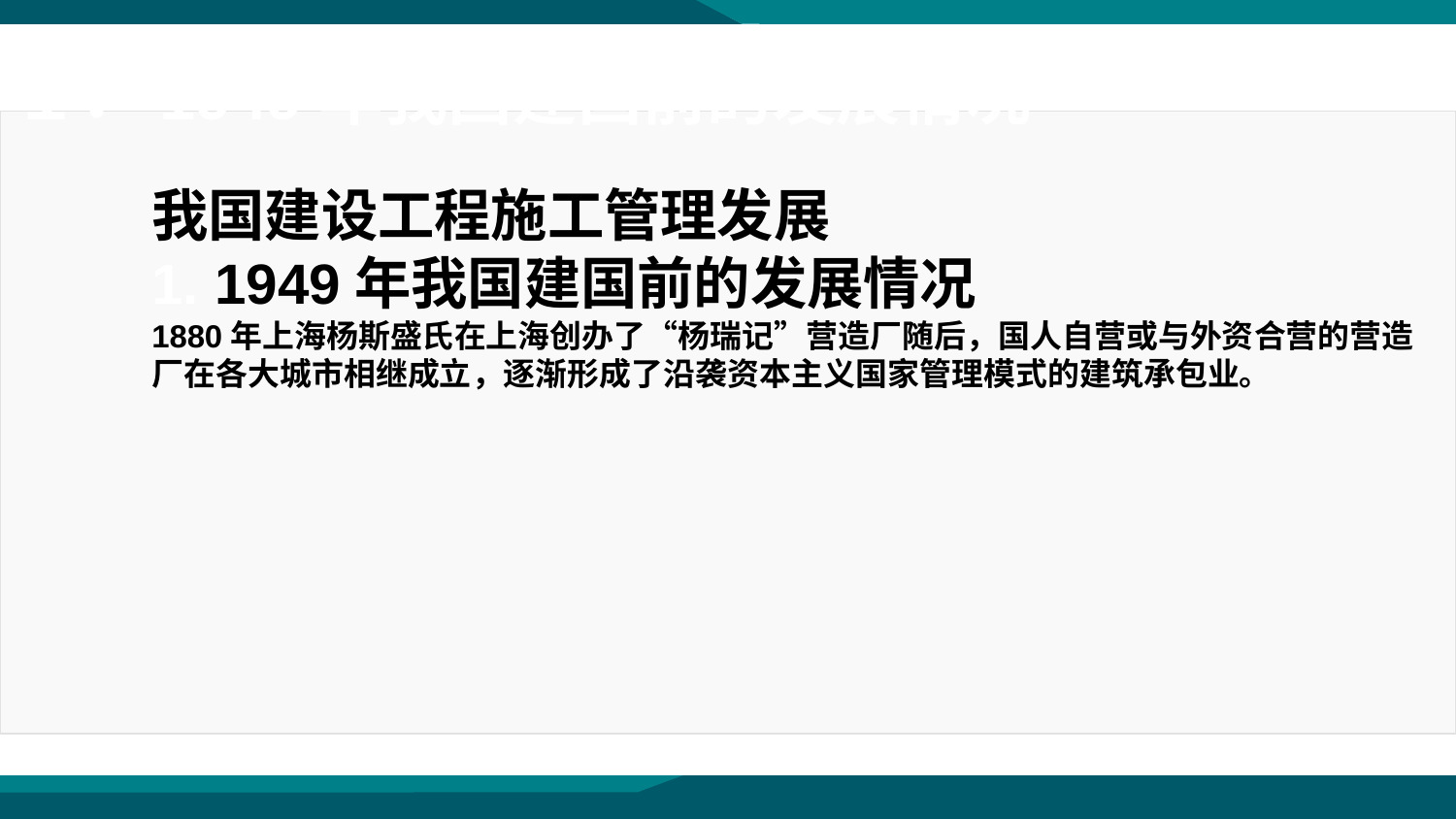

１．1949年我国建国前的发展情况
我国建设工程施工管理发展
1. 1949年我国建国前的发展情况
1880年上海杨斯盛氏在上海创办了“杨瑞记”营造厂随后，国人自营或与外资合营的营造厂在各大城市相继成立，逐渐形成了沿袭资本主义国家管理模式的建筑承包业。